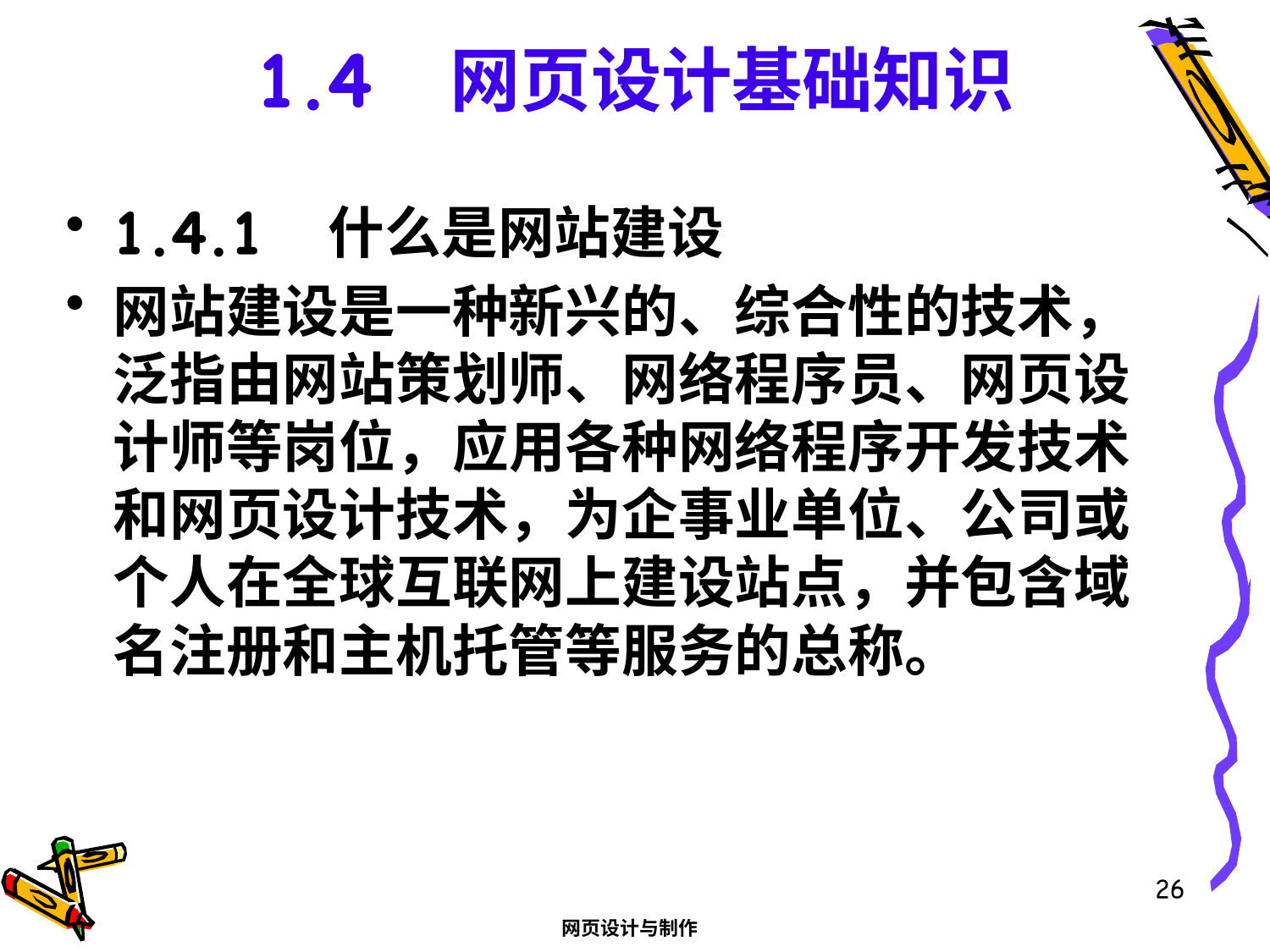

# 1.4  网页设计基础知识
1.4.1  什么是网站建设
网站建设是一种新兴的、综合性的技术，泛指由网站策划师、网络程序员、网页设计师等岗位，应用各种网络程序开发技术和网页设计技术，为企事业单位、公司或个人在全球互联网上建设站点，并包含域名注册和主机托管等服务的总称。
26
网页设计与制作